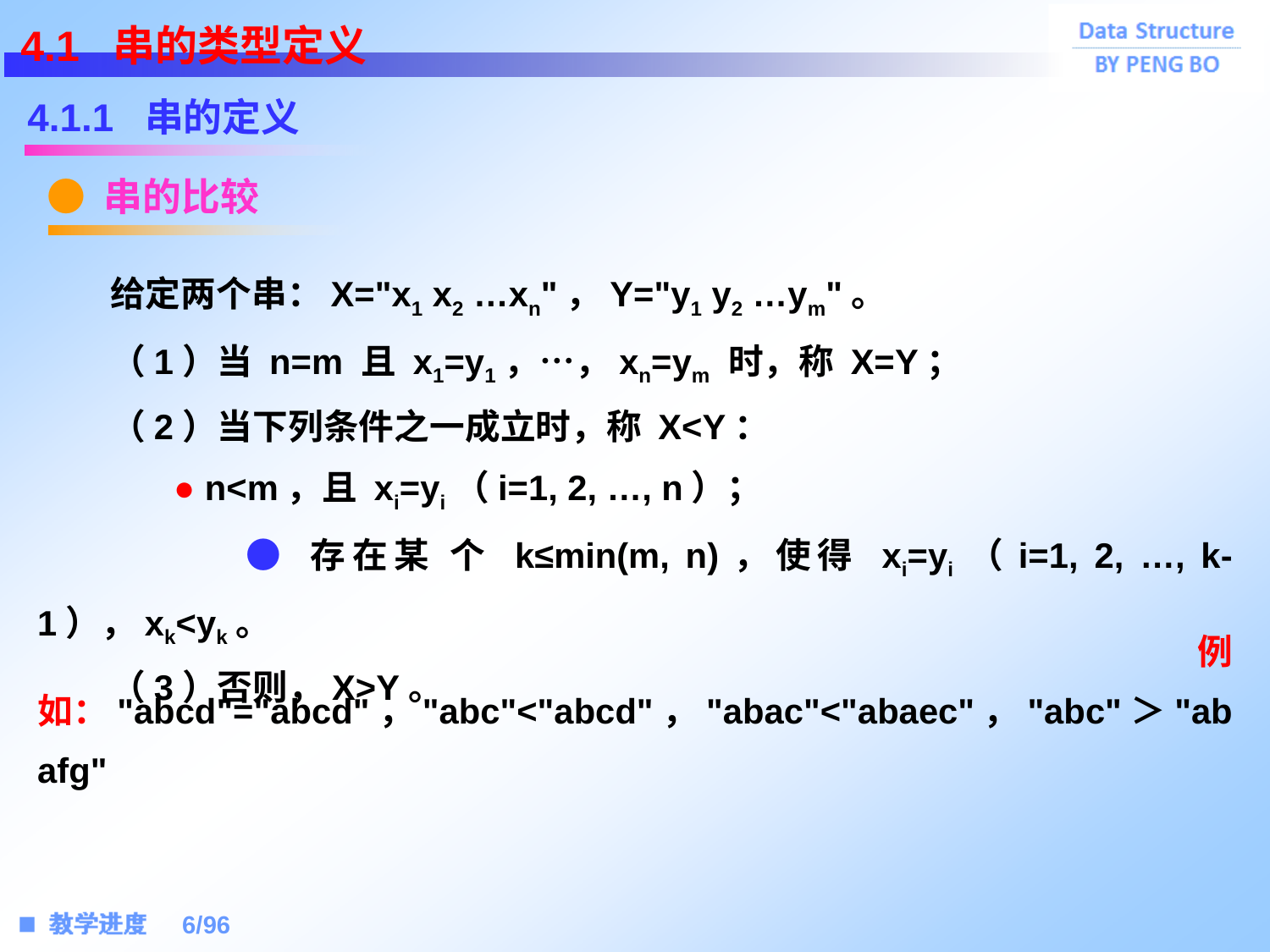

4.1  串的类型定义

4.1.1  串的定义

● 串的比较

        给定两个串：X="x1 x2 …xn"，Y="y1 y2 …ym"。
        （1）当 n=m 且 x1=y1，…，xn=ym 时，称 X=Y；
        （2）当下列条件之一成立时，称 X<Y：
              ● n<m，且 xi=yi（i=1, 2, …, n）；
              ● 存在某 个 k≤min(m, n)，使得 xi=yi（i=1, 2, …, k-1），xk<yk。
        （3）否则，X>Y。
        例如："abcd"="abcd"，"abc"<"abcd"，"abac"<"abaec"，"abc"＞"abafg"